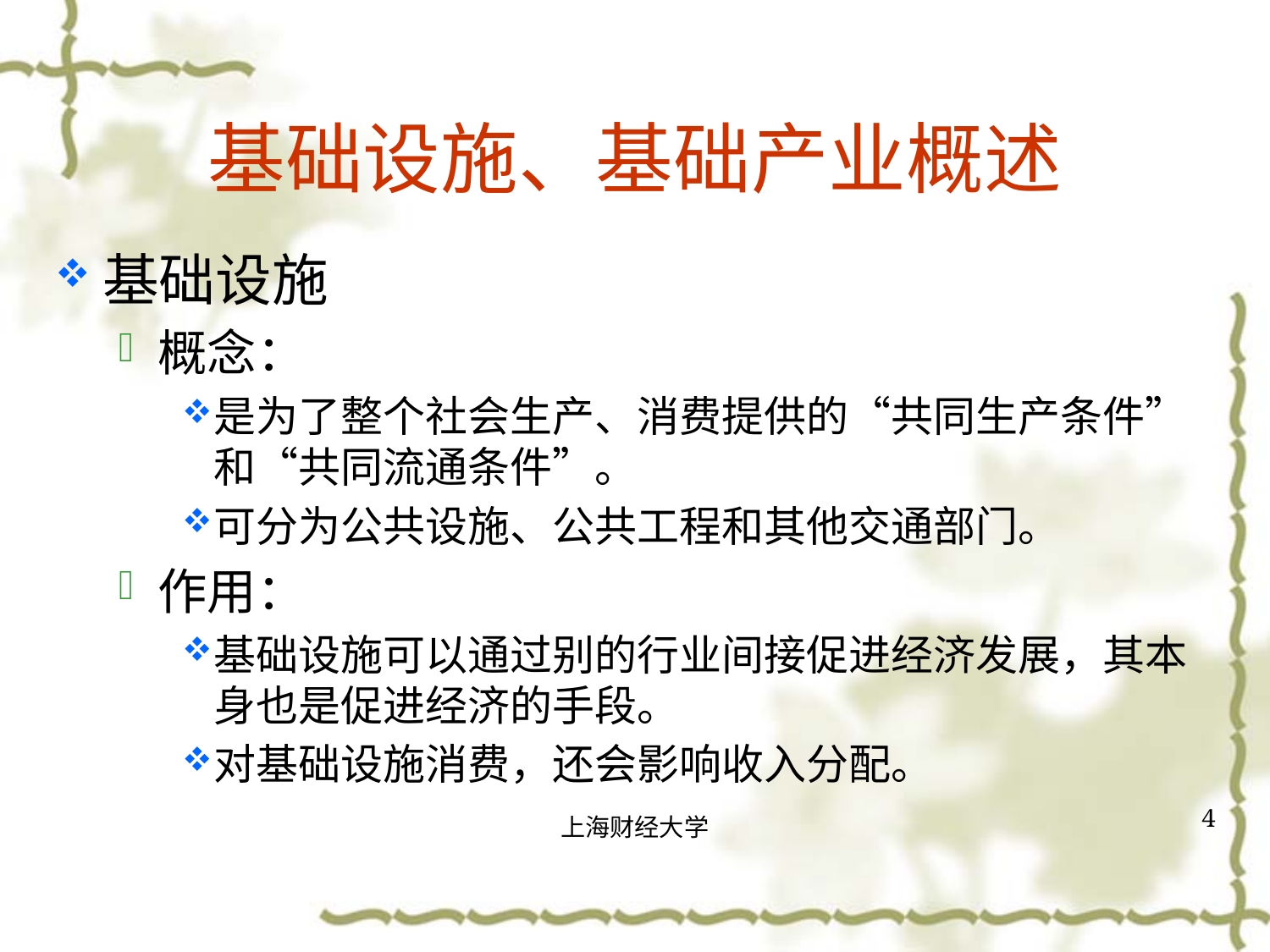

# 基础设施、基础产业概述
基础设施
概念：
是为了整个社会生产、消费提供的“共同生产条件”和“共同流通条件”。
可分为公共设施、公共工程和其他交通部门。
作用：
基础设施可以通过别的行业间接促进经济发展，其本身也是促进经济的手段。
对基础设施消费，还会影响收入分配。
4
上海财经大学